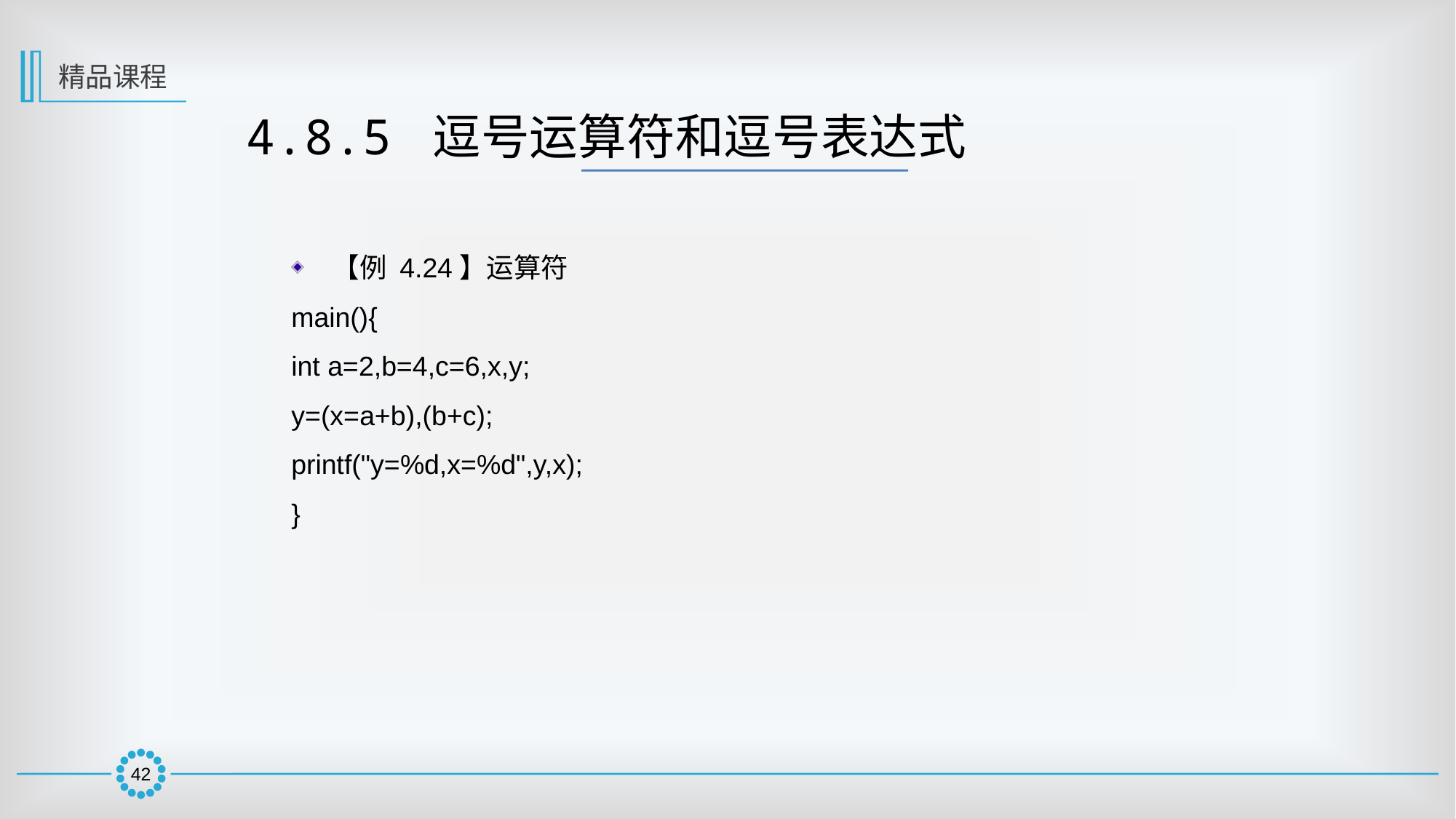

精品课程
4.8.5 逗号运算符和逗号表达式

【例 4.24】运算符
main(){
int a=2,b=4,c=6,x,y;
y=(x=a+b),(b+c);
printf("y=%d,x=%d",y,x);
}

42